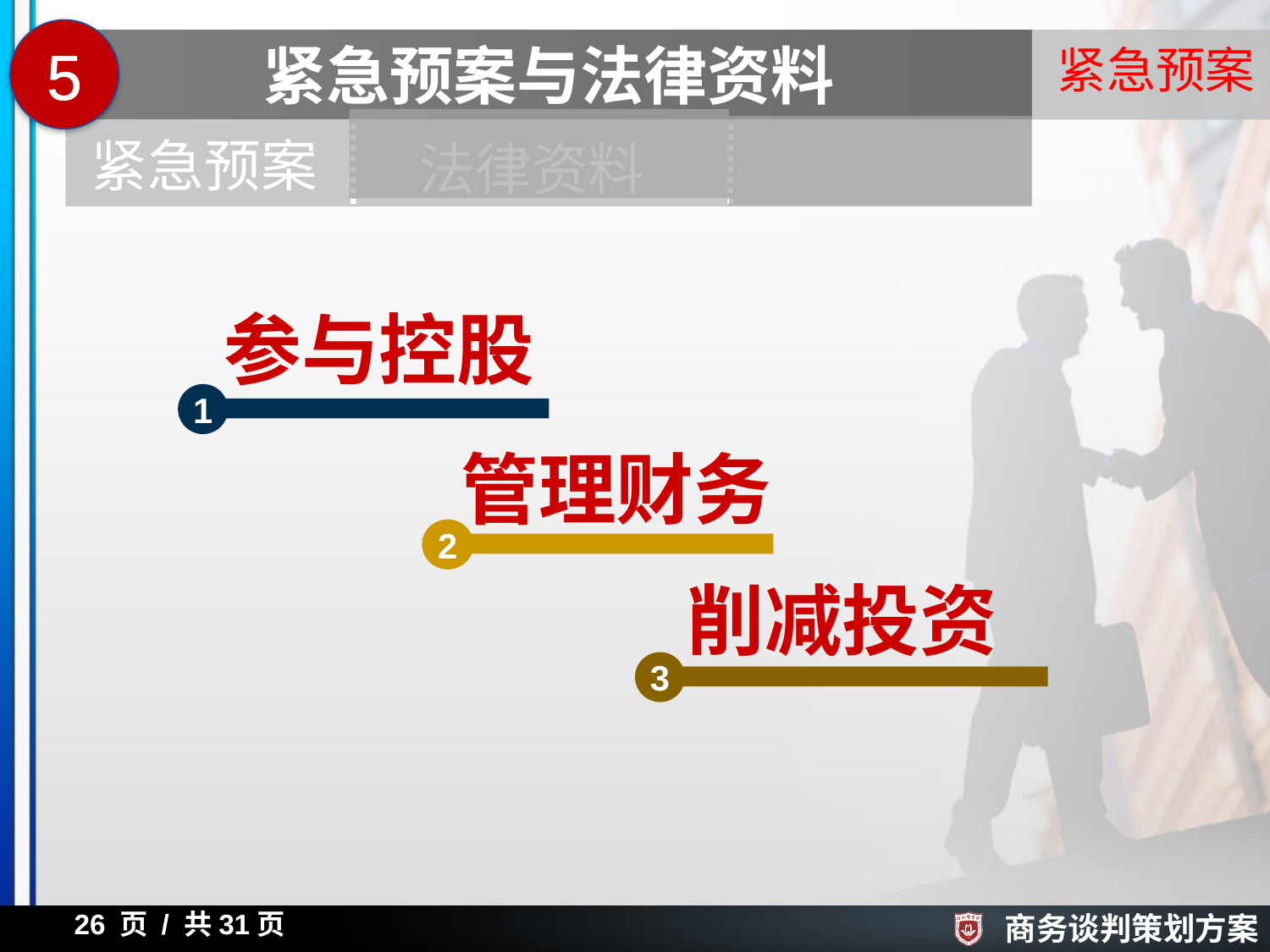

5
紧急预案与法律资料

紧急预案

紧急预案

法律资料
参与控股
1

管理财务
2

削减投资
3

26 页 / 共31页